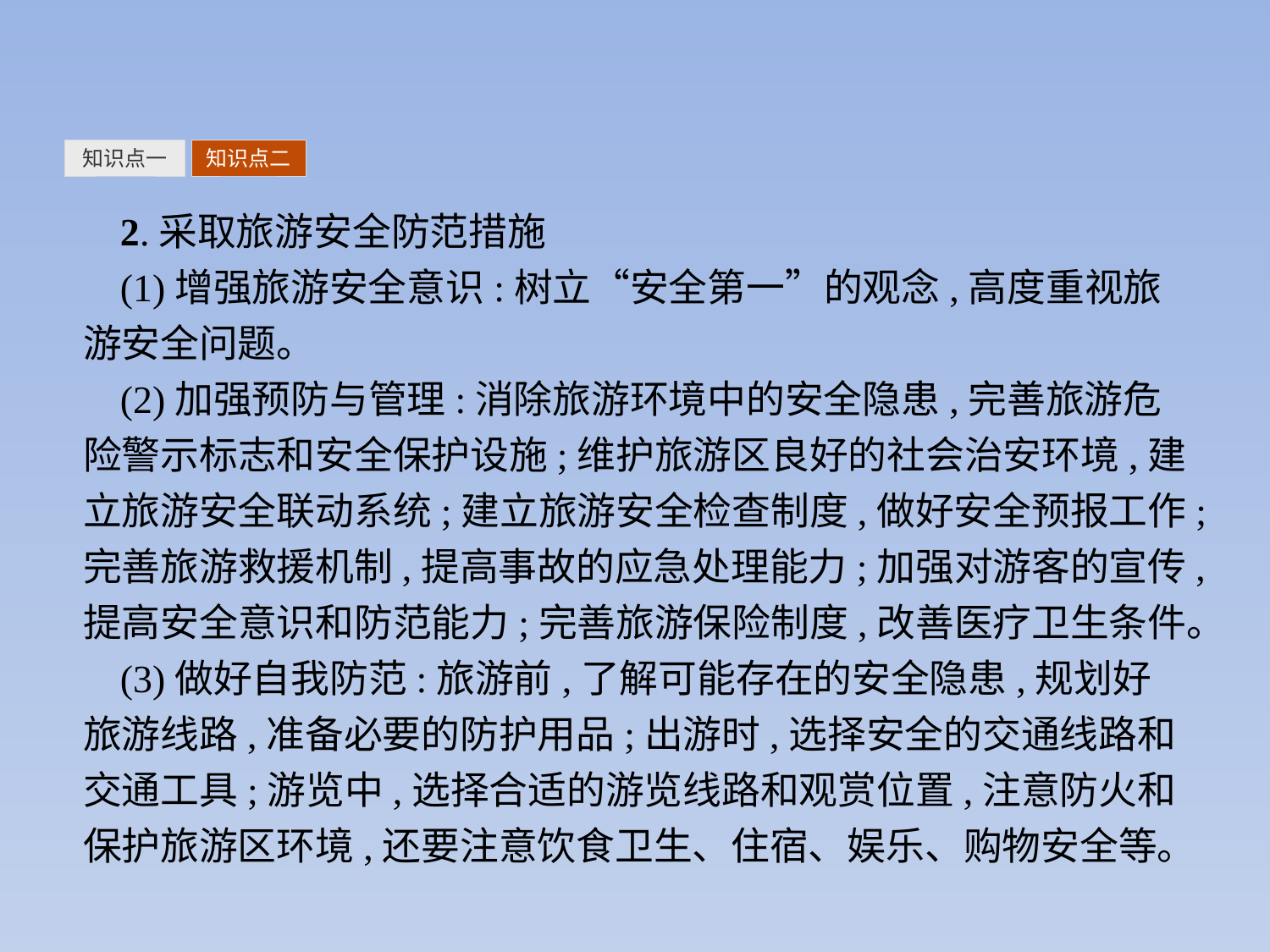

知识点一
知识点二
2.采取旅游安全防范措施
(1)增强旅游安全意识:树立“安全第一”的观念,高度重视旅游安全问题。
(2)加强预防与管理:消除旅游环境中的安全隐患,完善旅游危险警示标志和安全保护设施;维护旅游区良好的社会治安环境,建立旅游安全联动系统;建立旅游安全检查制度,做好安全预报工作;完善旅游救援机制,提高事故的应急处理能力;加强对游客的宣传,提高安全意识和防范能力;完善旅游保险制度,改善医疗卫生条件。
(3)做好自我防范:旅游前,了解可能存在的安全隐患,规划好旅游线路,准备必要的防护用品;出游时,选择安全的交通线路和交通工具;游览中,选择合适的游览线路和观赏位置,注意防火和保护旅游区环境,还要注意饮食卫生、住宿、娱乐、购物安全等。